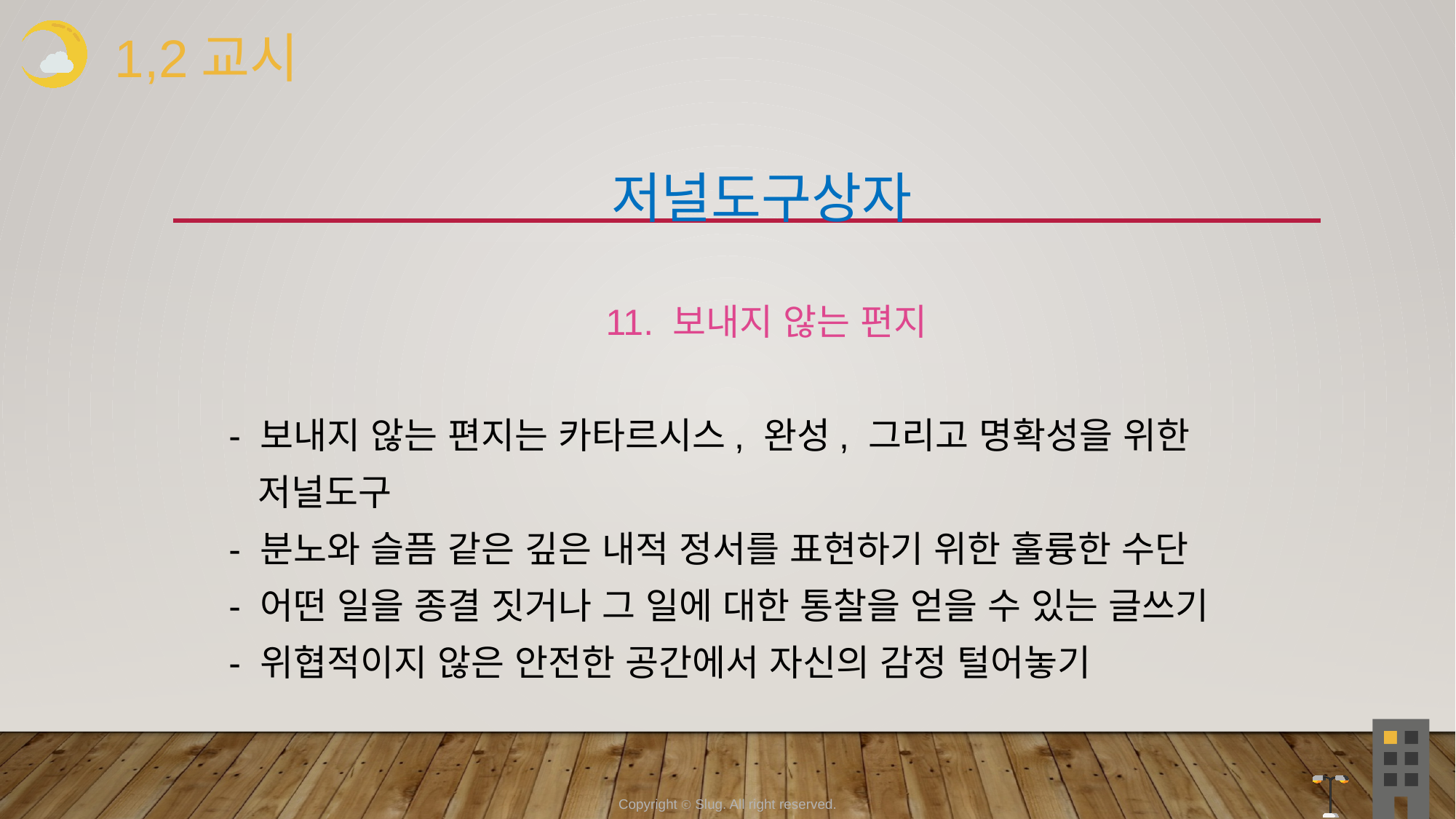

1,2교시

 저널도구상자

                                       11. 보내지 않는 편지

  - 보내지 않는 편지는 카타르시스, 완성, 그리고 명확성을 위한
    저널도구
  - 분노와 슬픔 같은 깊은 내적 정서를 표현하기 위한 훌륭한 수단
  - 어떤 일을 종결 짓거나 그 일에 대한 통찰을 얻을 수 있는 글쓰기
  - 위협적이지 않은 안전한 공간에서 자신의 감정 털어놓기

Copyright ⓒ Slug. All right reserved.